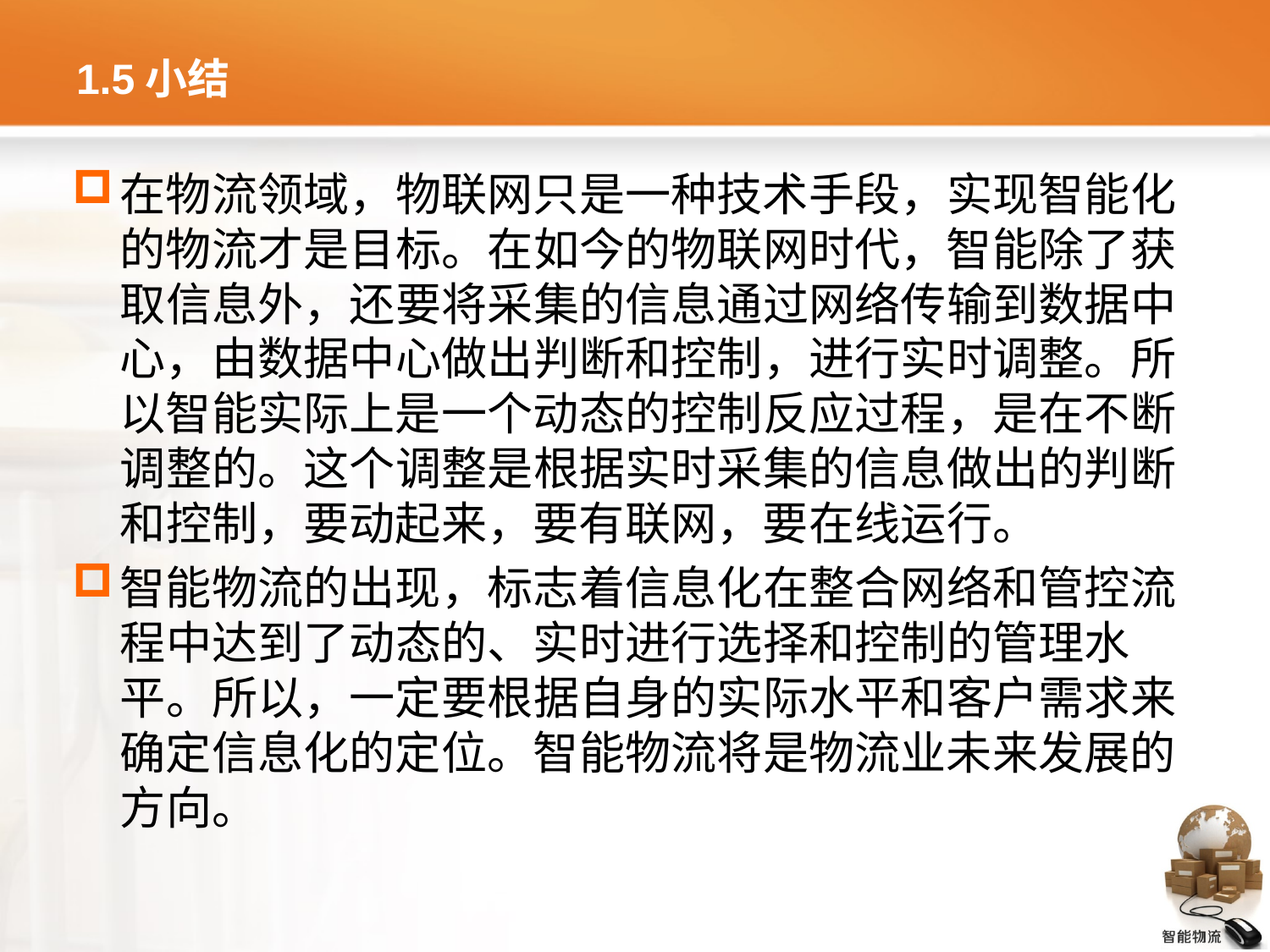

# 1.5小结
在物流领域，物联网只是一种技术手段，实现智能化的物流才是目标。在如今的物联网时代，智能除了获取信息外，还要将采集的信息通过网络传输到数据中心，由数据中心做出判断和控制，进行实时调整。所以智能实际上是一个动态的控制反应过程，是在不断调整的。这个调整是根据实时采集的信息做出的判断和控制，要动起来，要有联网，要在线运行。
智能物流的出现，标志着信息化在整合网络和管控流程中达到了动态的、实时进行选择和控制的管理水平。所以，一定要根据自身的实际水平和客户需求来确定信息化的定位。智能物流将是物流业未来发展的方向。